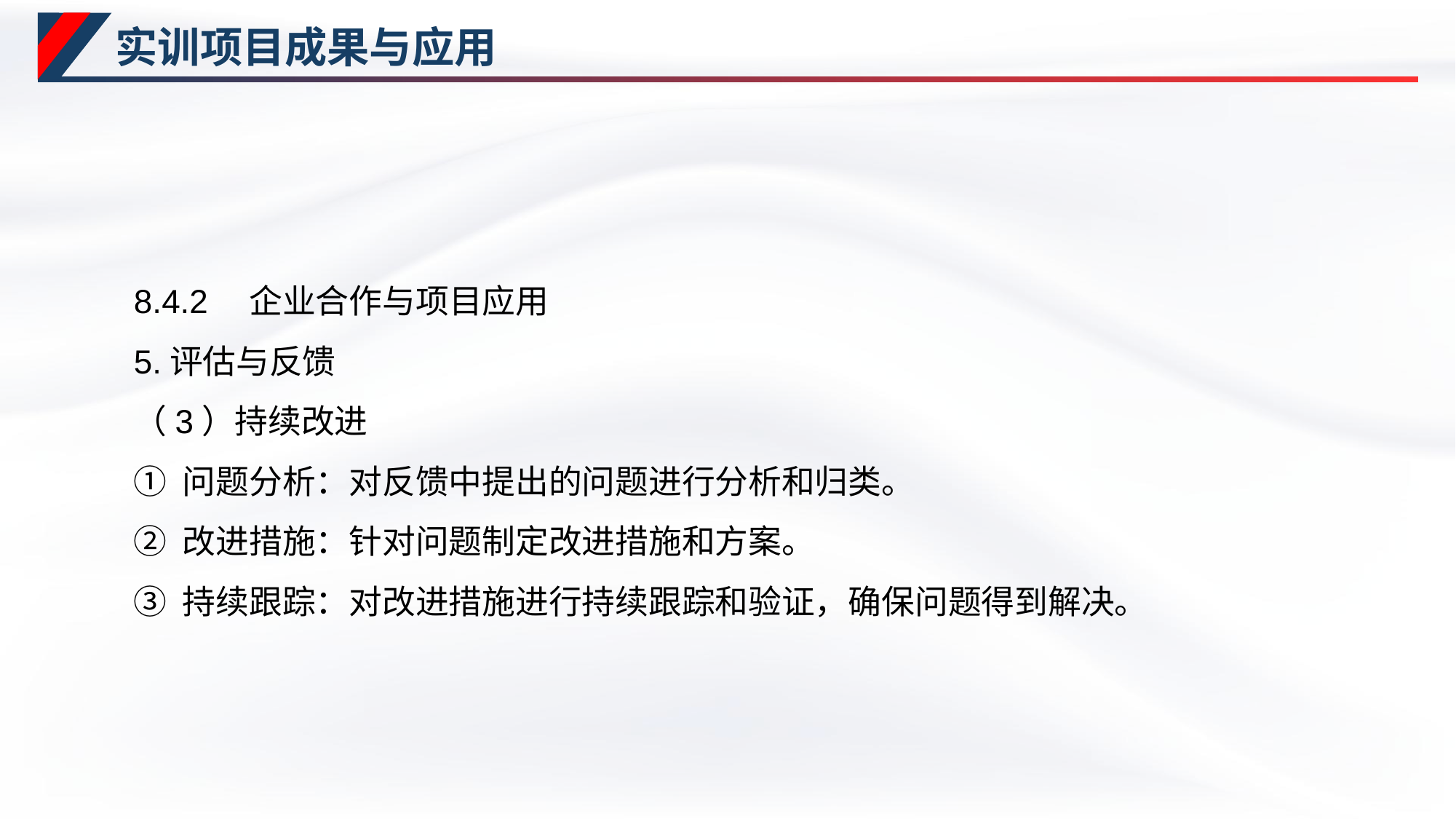

# 实训项目成果与应用
8.4.2　企业合作与项目应用
5.评估与反馈
（3）持续改进
① 问题分析：对反馈中提出的问题进行分析和归类。
② 改进措施：针对问题制定改进措施和方案。
③ 持续跟踪：对改进措施进行持续跟踪和验证，确保问题得到解决。